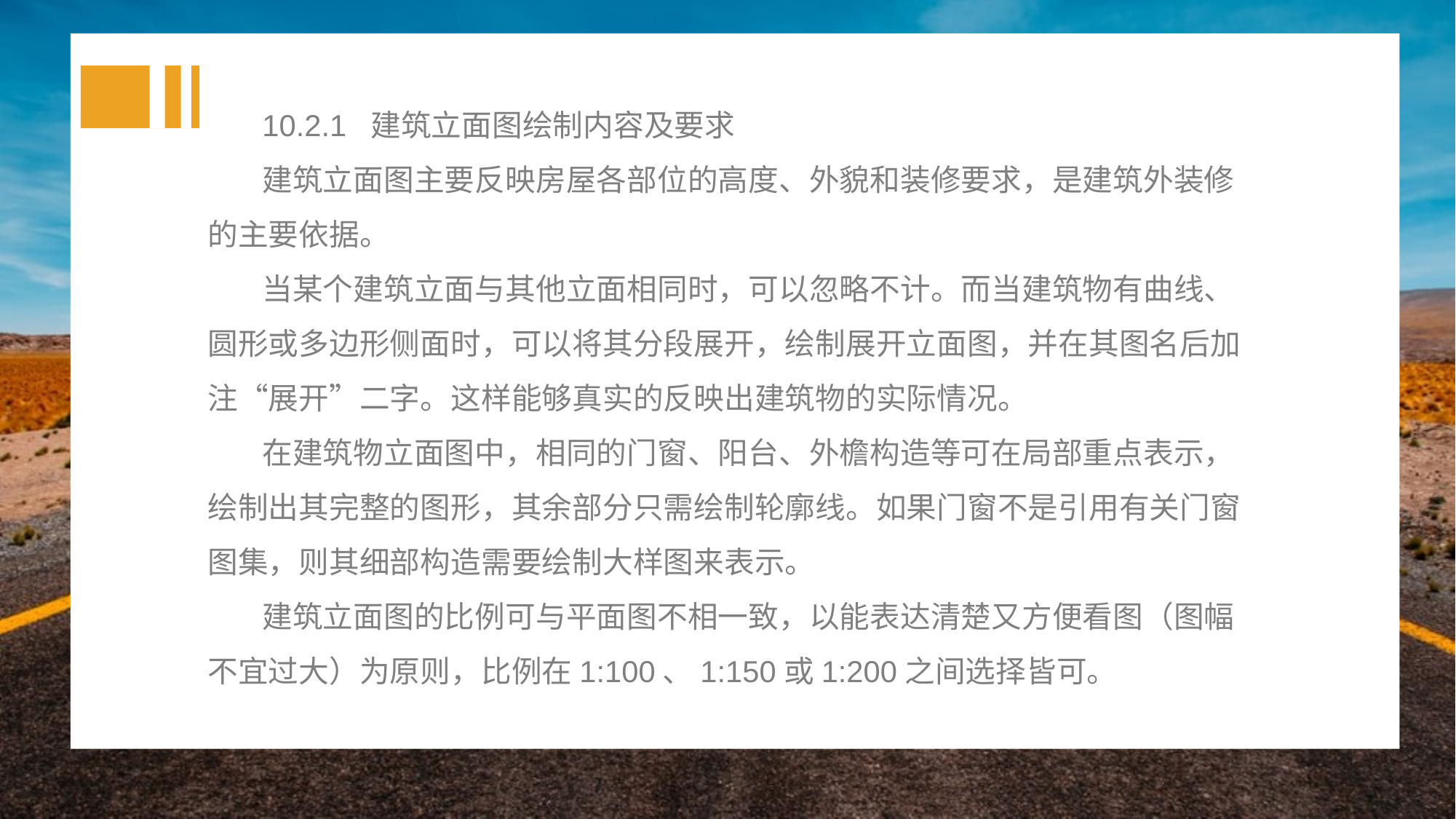

10.2.1  建筑立面图绘制内容及要求
建筑立面图主要反映房屋各部位的高度、外貌和装修要求，是建筑外装修的主要依据。
当某个建筑立面与其他立面相同时，可以忽略不计。而当建筑物有曲线、圆形或多边形侧面时，可以将其分段展开，绘制展开立面图，并在其图名后加注“展开”二字。这样能够真实的反映出建筑物的实际情况。
在建筑物立面图中，相同的门窗、阳台、外檐构造等可在局部重点表示，绘制出其完整的图形，其余部分只需绘制轮廓线。如果门窗不是引用有关门窗图集，则其细部构造需要绘制大样图来表示。
建筑立面图的比例可与平面图不相一致，以能表达清楚又方便看图（图幅不宜过大）为原则，比例在1:100、1:150或1:200之间选择皆可。